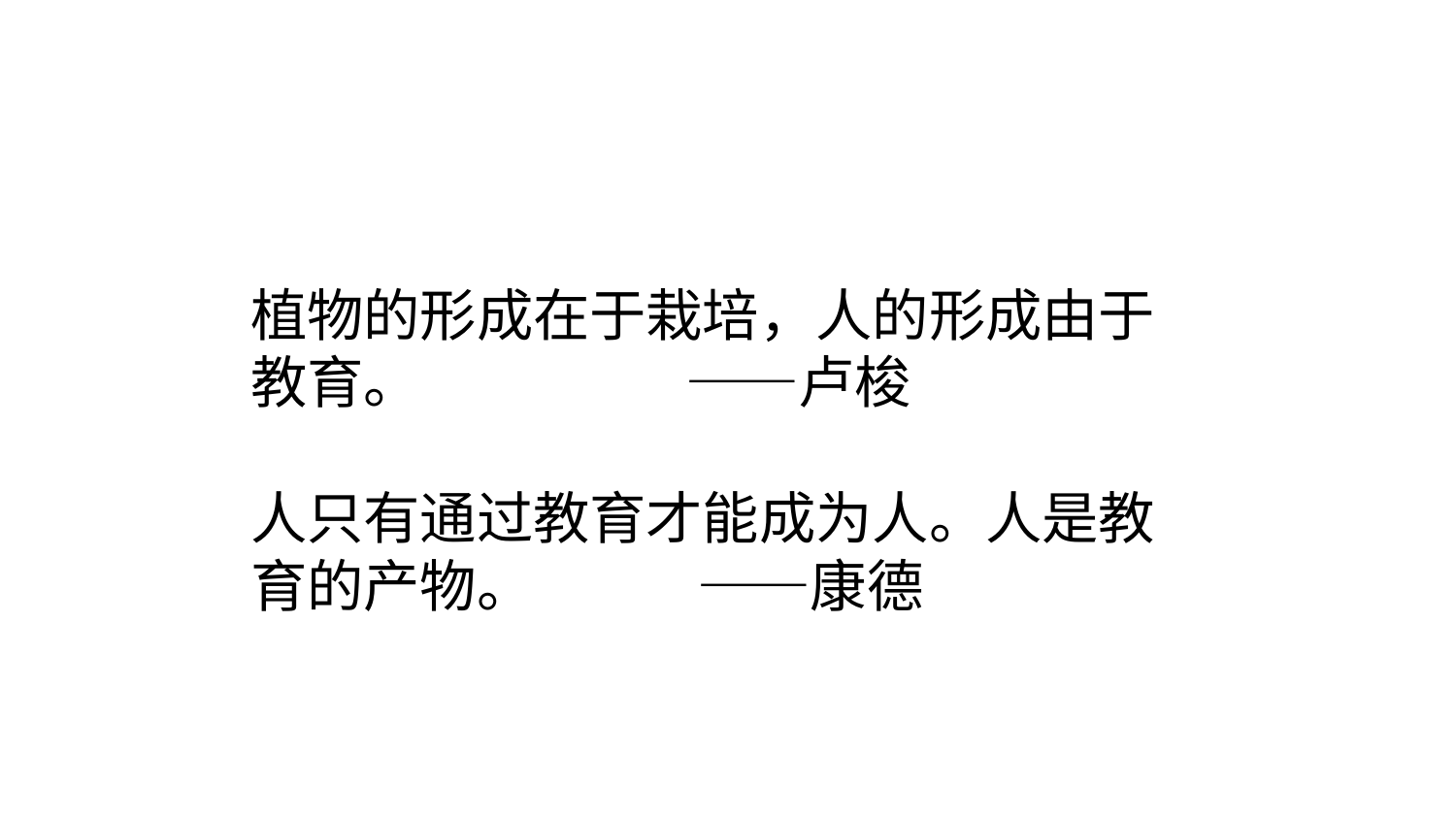

植物的形成在于栽培，人的形成由于教育。                     ——卢梭

人只有通过教育才能成为人。人是教育的产物。             ——康德